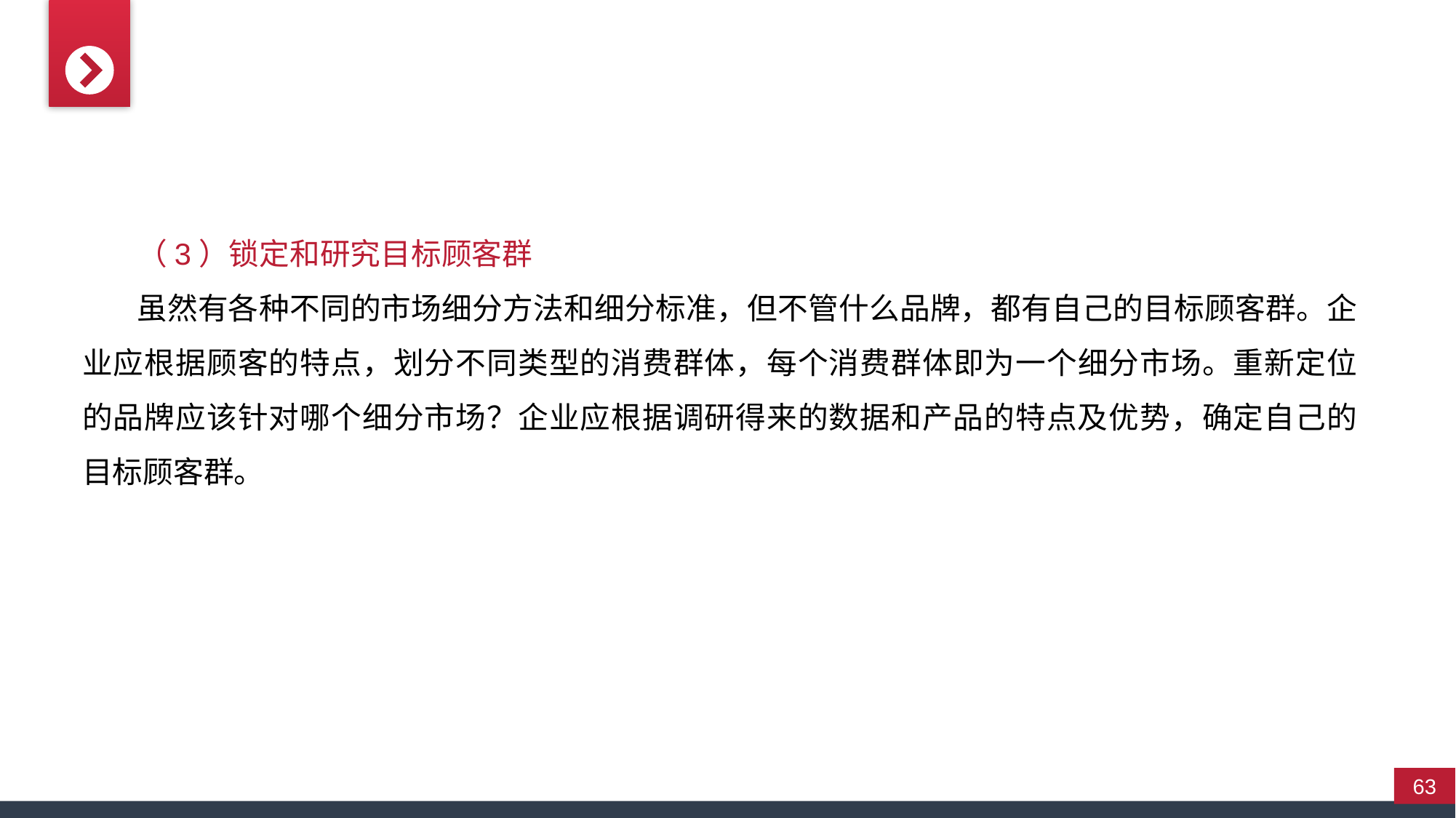

（3）锁定和研究目标顾客群
虽然有各种不同的市场细分方法和细分标准，但不管什么品牌，都有自己的目标顾客群。企业应根据顾客的特点，划分不同类型的消费群体，每个消费群体即为一个细分市场。重新定位的品牌应该针对哪个细分市场？企业应根据调研得来的数据和产品的特点及优势，确定自己的目标顾客群。